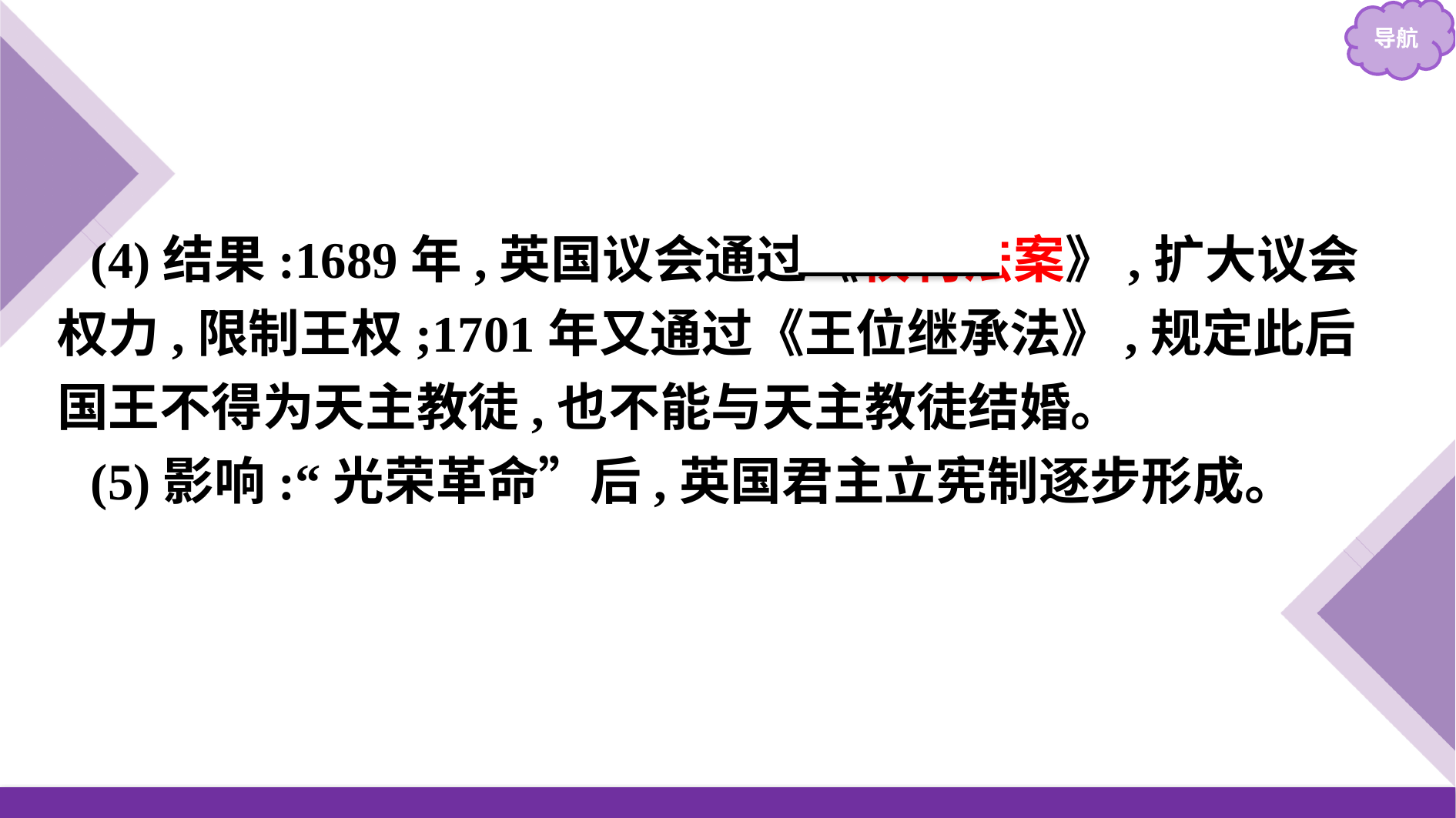

(4)结果:1689年,英国议会通过《权利法案》,扩大议会权力,限制王权;1701年又通过《王位继承法》,规定此后国王不得为天主教徒,也不能与天主教徒结婚。
(5)影响:“光荣革命”后,英国君主立宪制逐步形成。